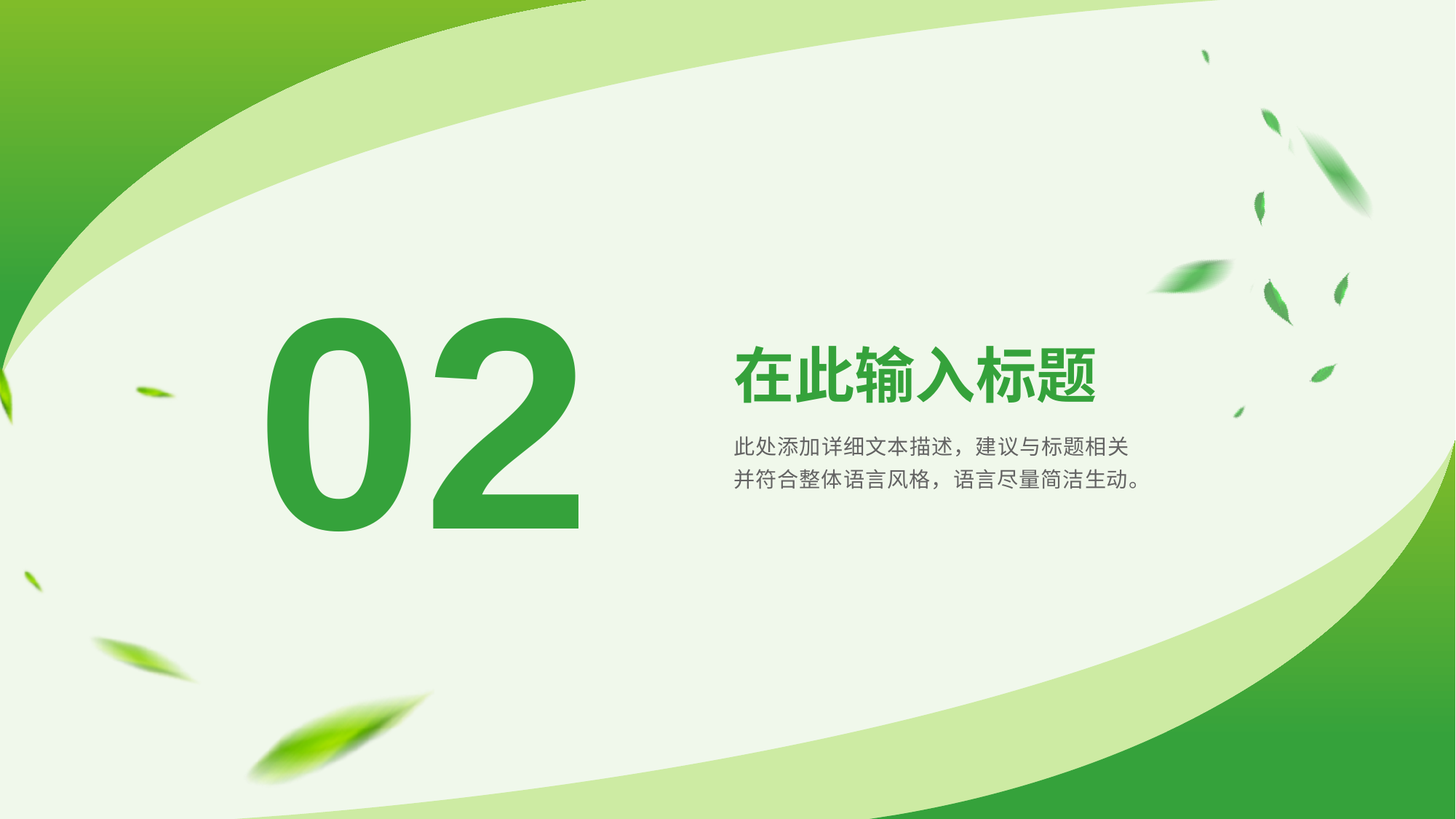

02
# 在此输入标题
此处添加详细文本描述，建议与标题相关并符合整体语言风格，语言尽量简洁生动。